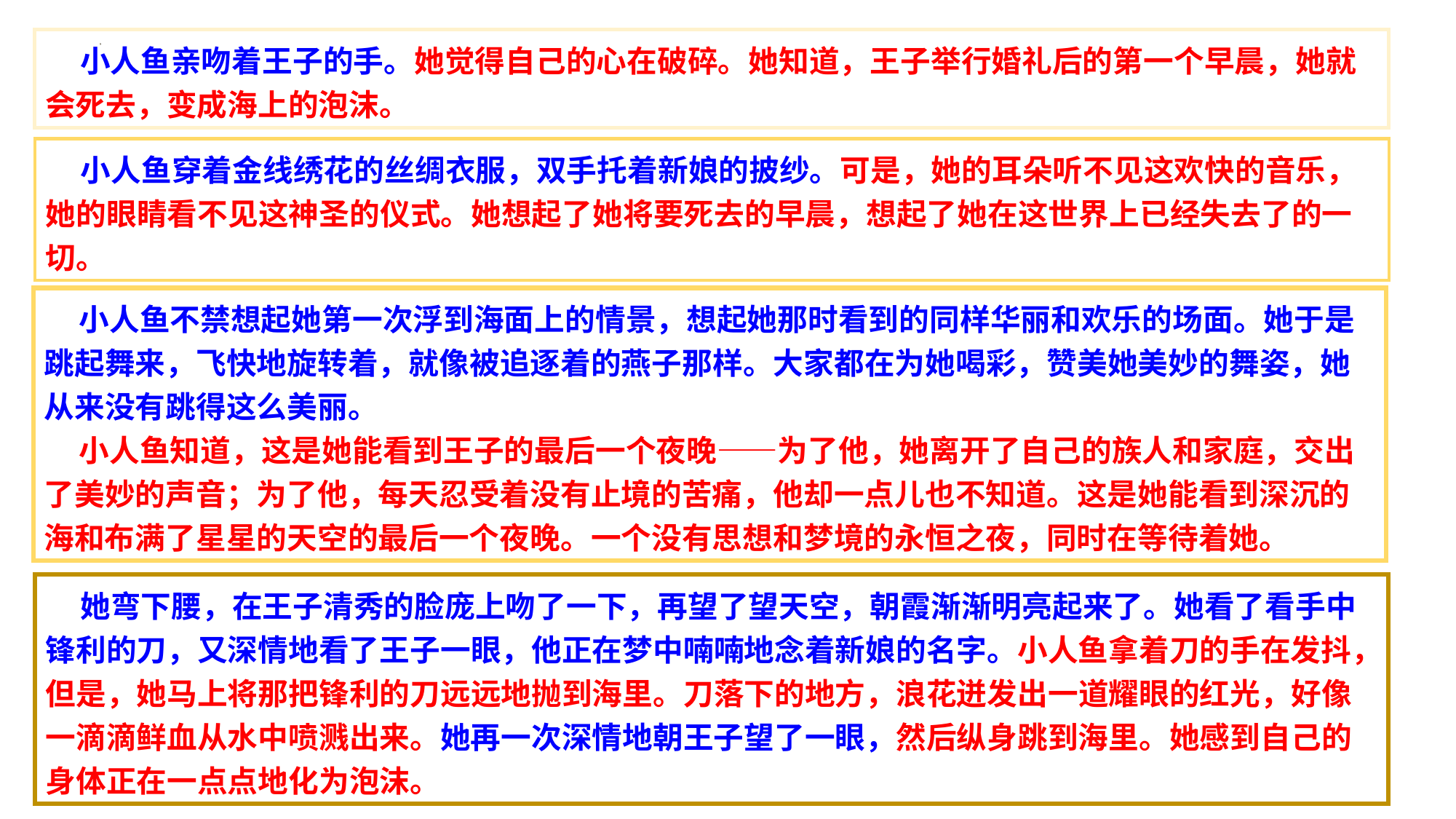

小人鱼亲吻着王子的手。她觉得自己的心在破碎。她知道，王子举行婚礼后的第一个早晨，她就会死去，变成海上的泡沫。
    小人鱼穿着金线绣花的丝绸衣服，双手托着新娘的披纱。可是，她的耳朵听不见这欢快的音乐，她的眼睛看不见这神圣的仪式。她想起了她将要死去的早晨，想起了她在这世界上已经失去了的一切。
    小人鱼不禁想起她第一次浮到海面上的情景，想起她那时看到的同样华丽和欢乐的场面。她于是跳起舞来，飞快地旋转着，就像被追逐着的燕子那样。大家都在为她喝彩，赞美她美妙的舞姿，她从来没有跳得这么美丽。
    小人鱼知道，这是她能看到王子的最后一个夜晚——为了他，她离开了自己的族人和家庭，交出了美妙的声音；为了他，每天忍受着没有止境的苦痛，他却一点儿也不知道。这是她能看到深沉的海和布满了星星的天空的最后一个夜晚。一个没有思想和梦境的永恒之夜，同时在等待着她。
    她弯下腰，在王子清秀的脸庞上吻了一下，再望了望天空，朝霞渐渐明亮起来了。她看了看手中锋利的刀，又深情地看了王子一眼，他正在梦中喃喃地念着新娘的名字。小人鱼拿着刀的手在发抖，但是，她马上将那把锋利的刀远远地抛到海里。刀落下的地方，浪花迸发出一道耀眼的红光，好像一滴滴鲜血从水中喷溅出来。她再一次深情地朝王子望了一眼，然后纵身跳到海里。她感到自己的身体正在一点点地化为泡沫。